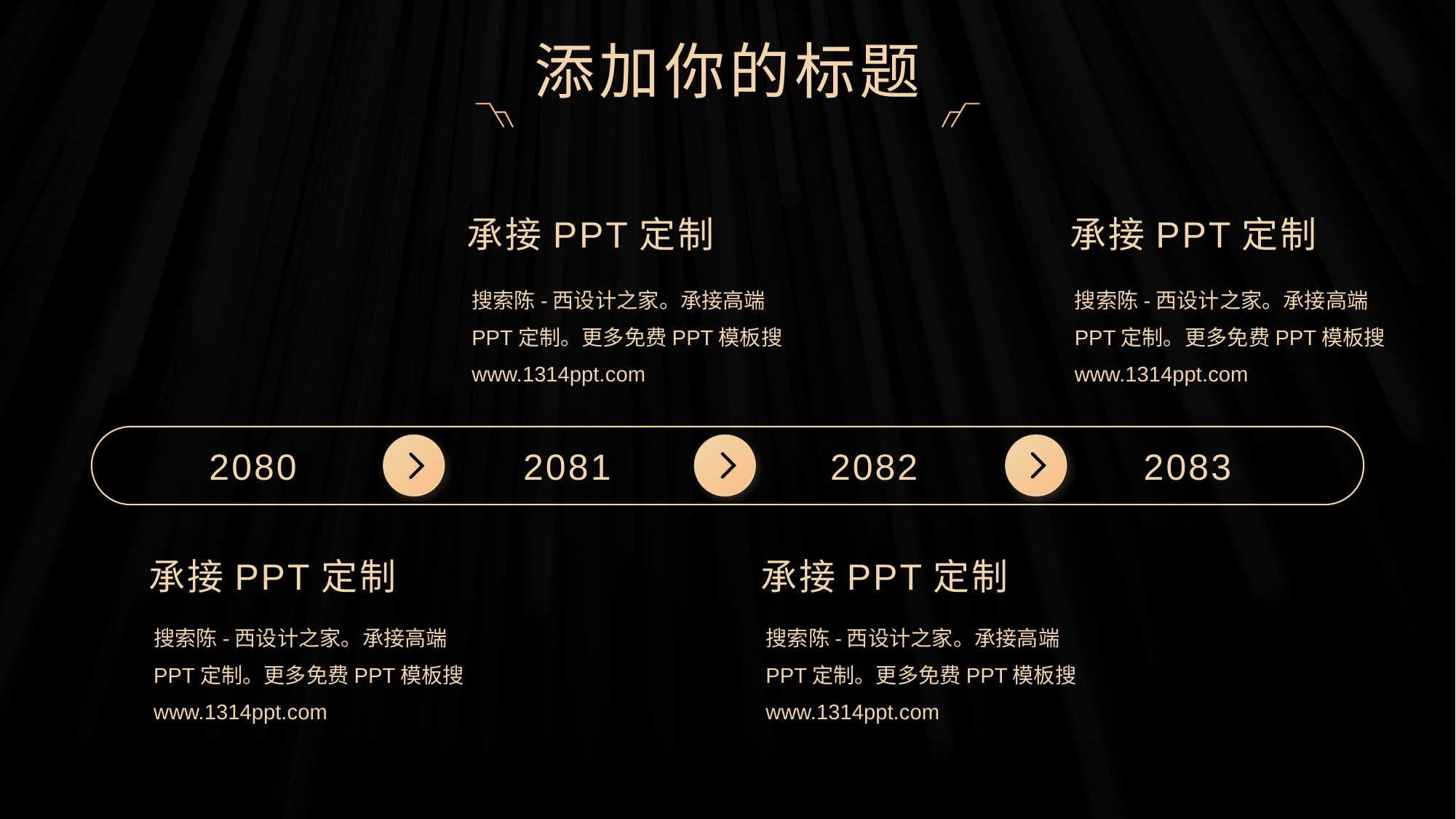

©版权所有：陈西设计之家(微信号：2090298045）
©版权所属公司：合肥陈西文化传媒科技有限公司
©版权所有：陈西设计之家(微信号：2090298045）
©版权所属公司：合肥陈西文化传媒科技有限公司

添加你的标题

承接PPT定制
承接PPT定制
搜索陈-西设计之家。承接高端PPT定制。更多免费PPT模板搜www.1314ppt.com
搜索陈-西设计之家。承接高端PPT定制。更多免费PPT模板搜www.1314ppt.com

2080
2081
2082
2083
承接PPT定制
承接PPT定制
搜索陈-西设计之家。承接高端PPT定制。更多免费PPT模板搜www.1314ppt.com
搜索陈-西设计之家。承接高端PPT定制。更多免费PPT模板搜www.1314ppt.com
©版权所有：陈西设计之家(微信号：2090298045）
©版权所属公司：合肥陈西文化传媒科技有限公司